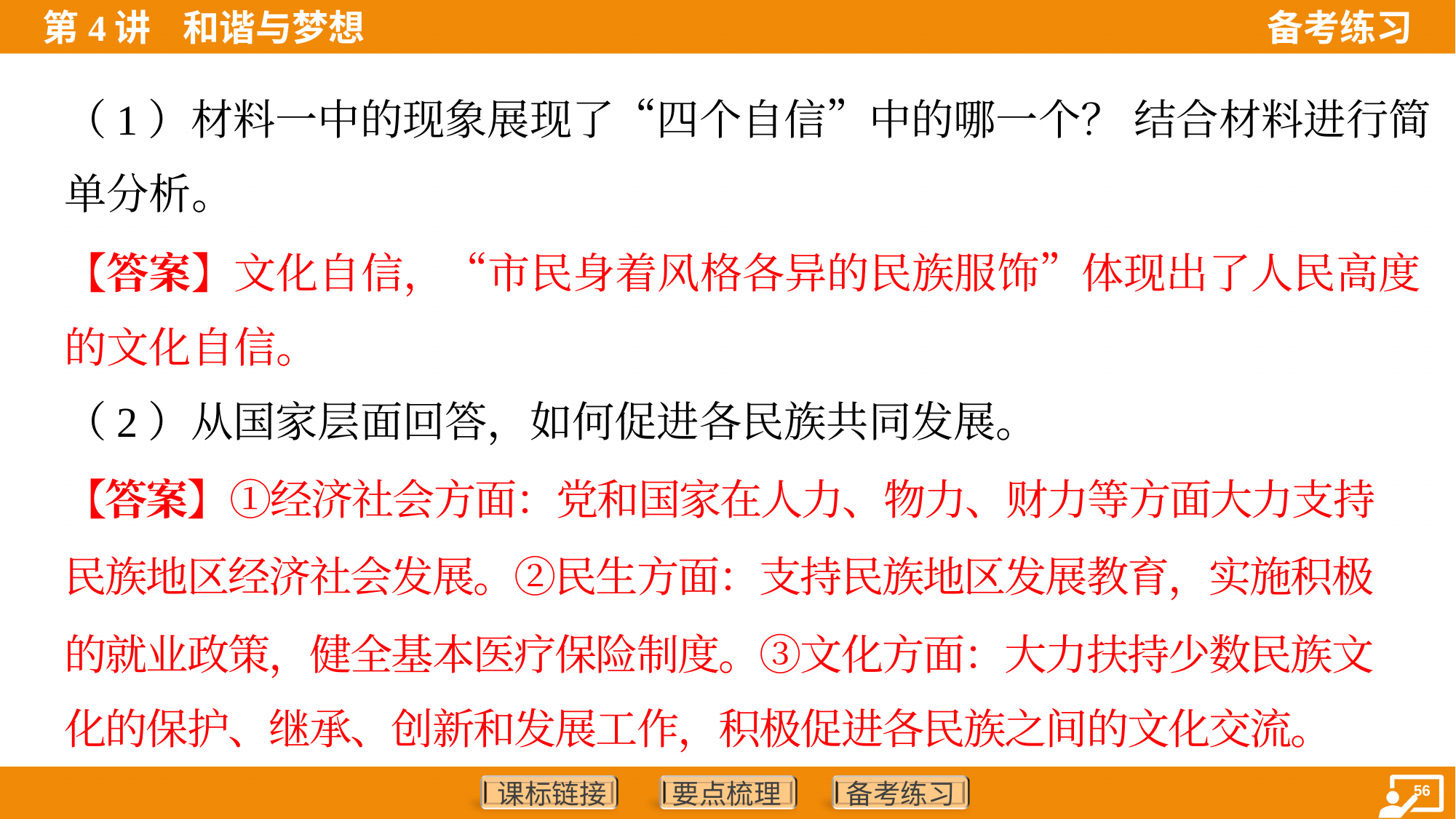

（1）材料一中的现象展现了“四个自信”中的哪一个？ 结合材料进行简
单分析。
【答案】文化自信，“市民身着风格各异的民族服饰”体现出了人民高度
的文化自信。
（2）从国家层面回答，如何促进各民族共同发展。
【答案】①经济社会方面：党和国家在人力、物力、财力等方面大力支持
民族地区经济社会发展。②民生方面：支持民族地区发展教育，实施积极
的就业政策，健全基本医疗保险制度。③文化方面：大力扶持少数民族文
化的保护、继承、创新和发展工作，积极促进各民族之间的文化交流。